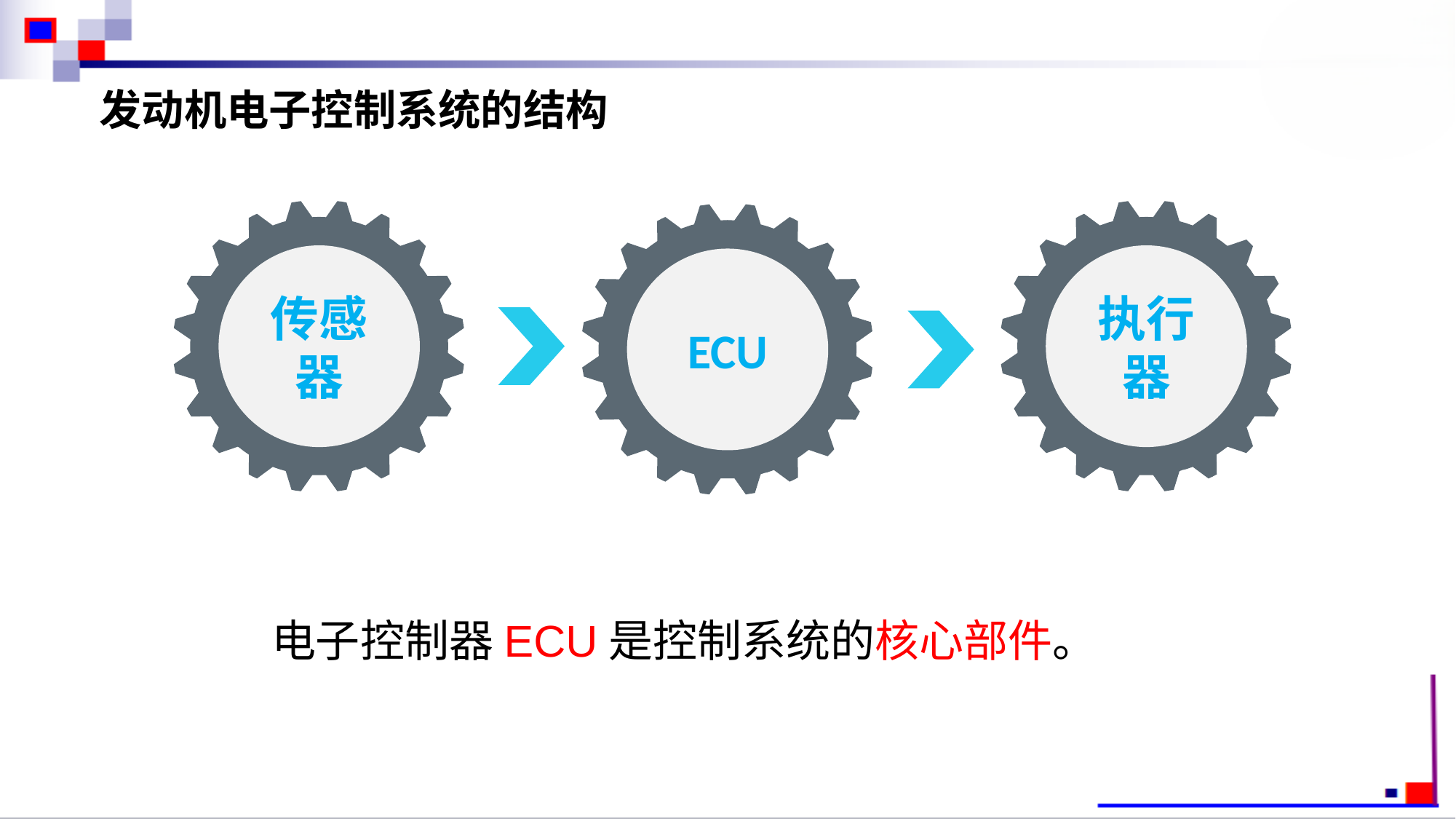

发动机电子控制系统的结构

传感器

执行器

ECU

      电子控制器ECU是控制系统的核心部件。